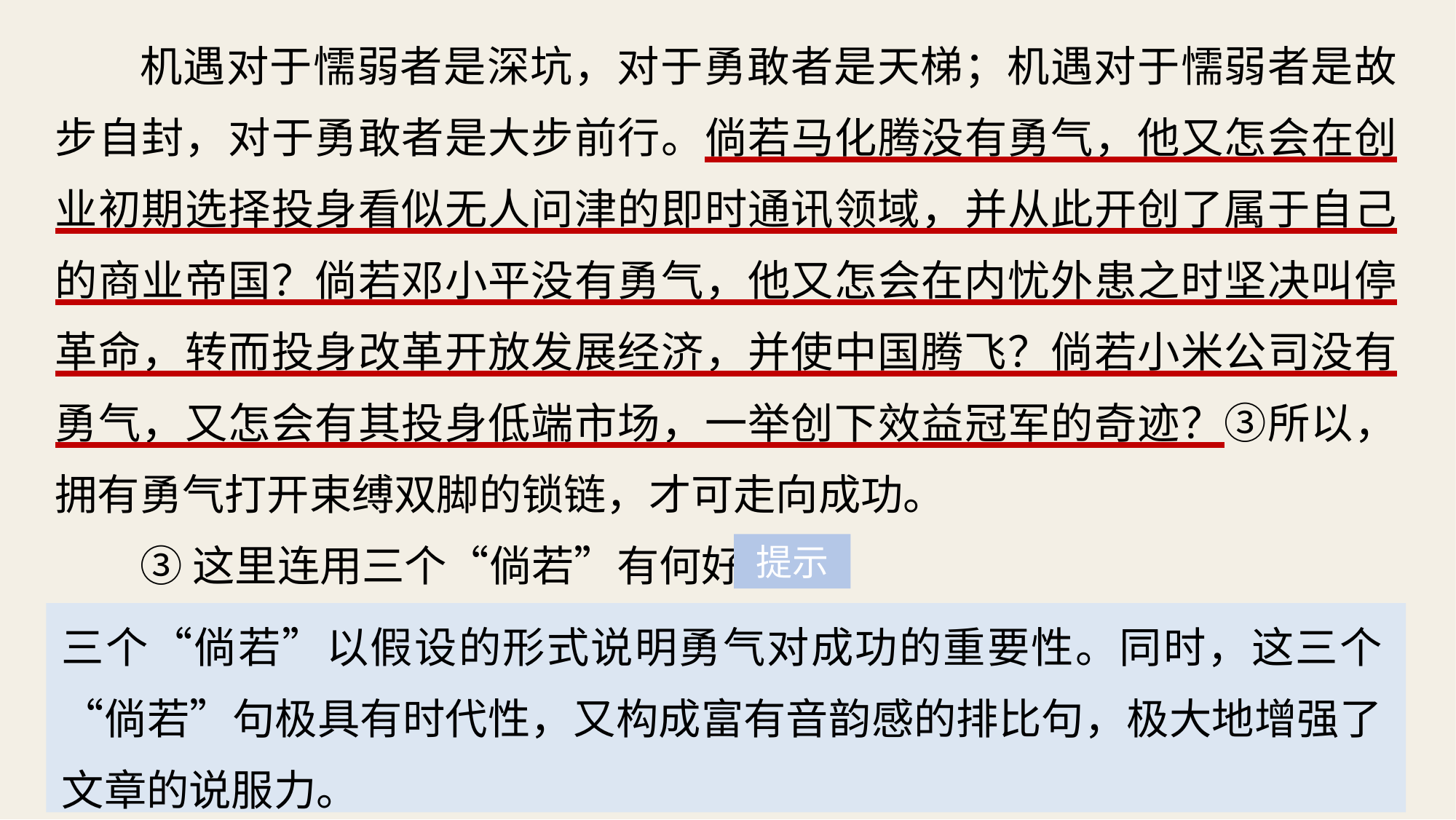

机遇对于懦弱者是深坑，对于勇敢者是天梯；机遇对于懦弱者是故步自封，对于勇敢者是大步前行。倘若马化腾没有勇气，他又怎会在创业初期选择投身看似无人问津的即时通讯领域，并从此开创了属于自己的商业帝国？倘若邓小平没有勇气，他又怎会在内忧外患之时坚决叫停革命，转而投身改革开放发展经济，并使中国腾飞？倘若小米公司没有勇气，又怎会有其投身低端市场，一举创下效益冠军的奇迹？③所以，拥有勇气打开束缚双脚的锁链，才可走向成功。
③这里连用三个“倘若”有何好处？
提示
三个“倘若”以假设的形式说明勇气对成功的重要性。同时，这三个“倘若”句极具有时代性，又构成富有音韵感的排比句，极大地增强了文章的说服力。